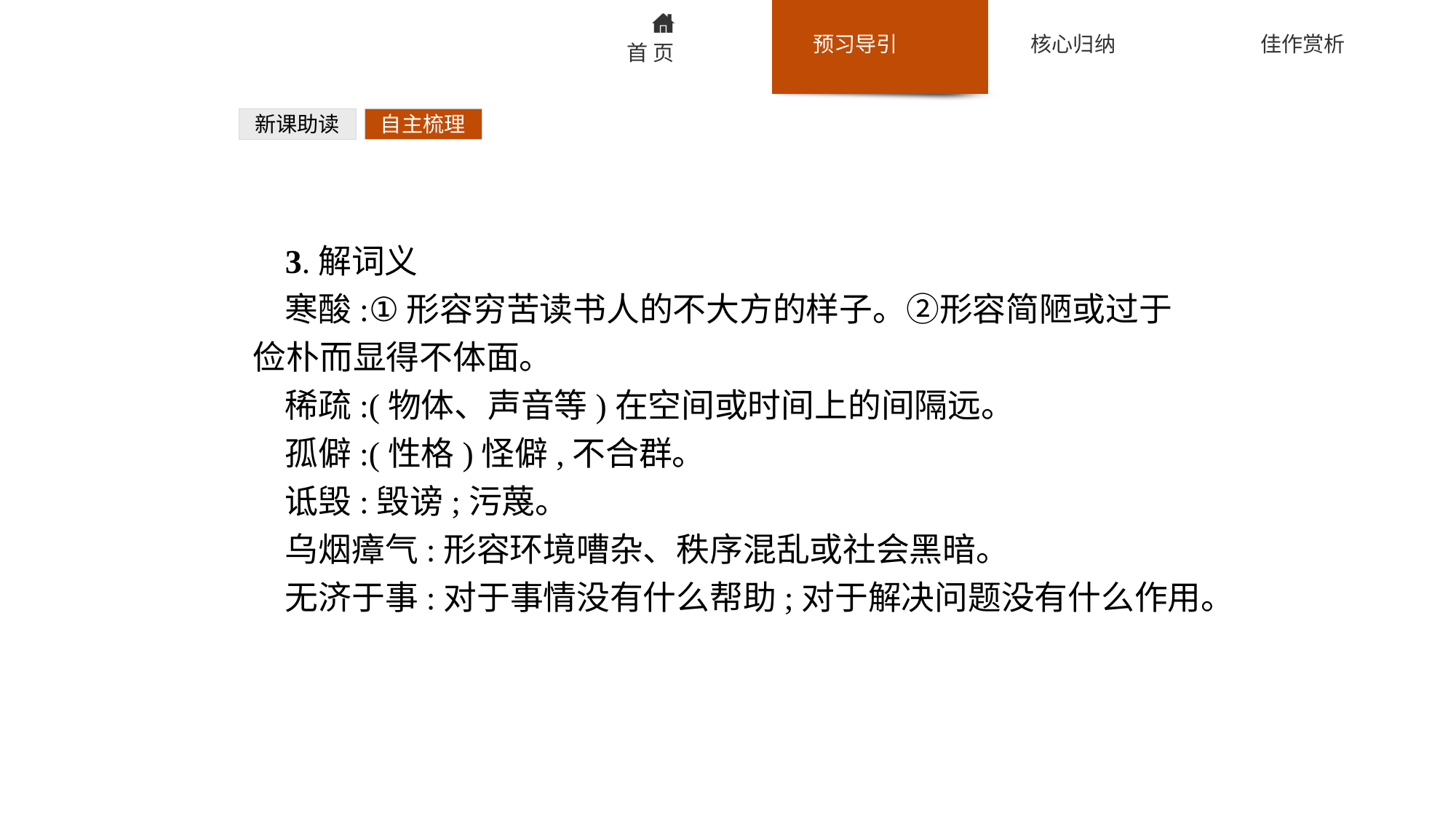

新课助读
自主梳理
3.解词义
寒酸:①形容穷苦读书人的不大方的样子。②形容简陋或过于俭朴而显得不体面。
稀疏:(物体、声音等)在空间或时间上的间隔远。
孤僻:(性格)怪僻,不合群。
诋毁:毁谤;污蔑。
乌烟瘴气:形容环境嘈杂、秩序混乱或社会黑暗。
无济于事:对于事情没有什么帮助;对于解决问题没有什么作用。